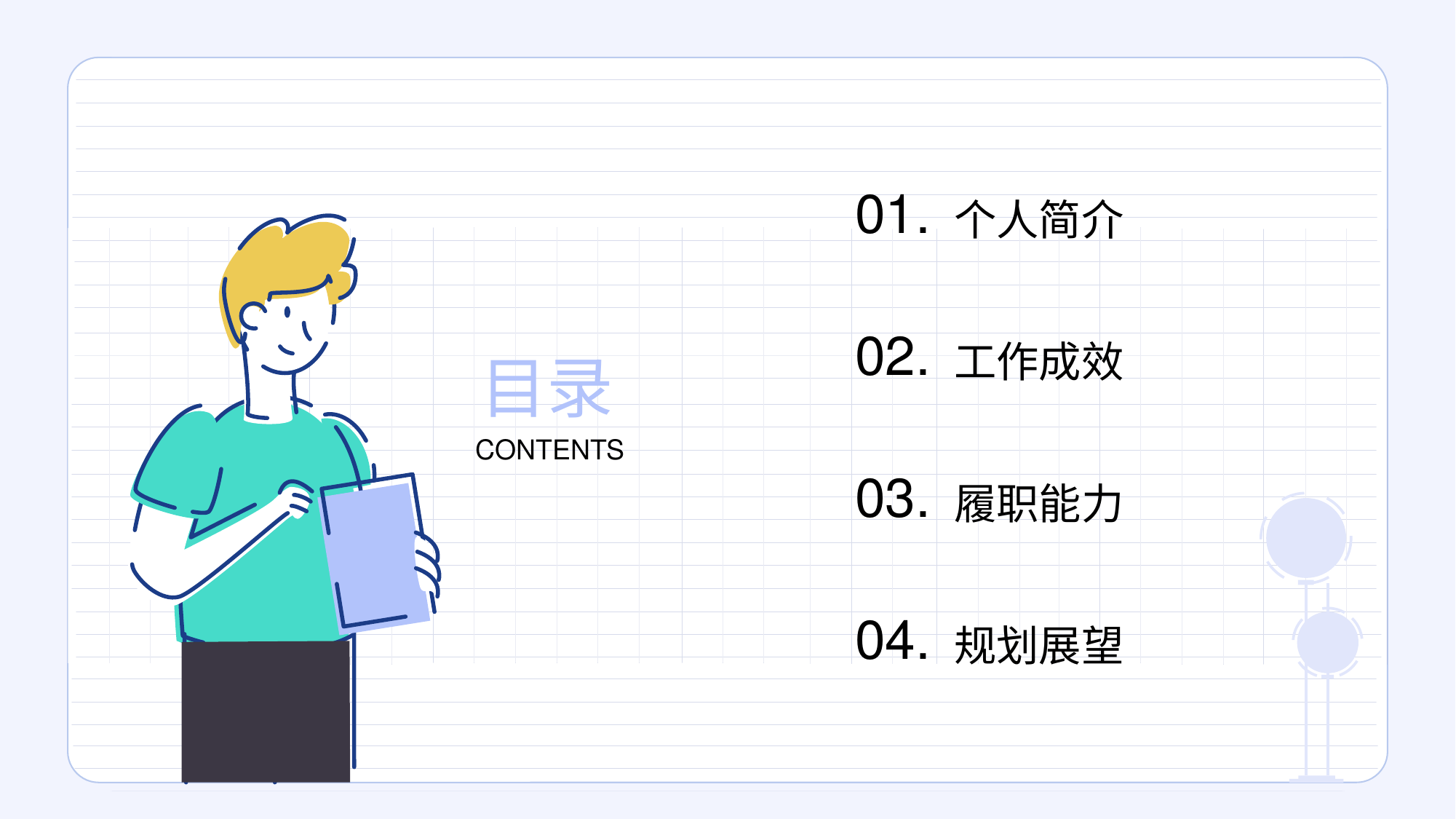

01.
个人简介

02.
工作成效
目录
CONTENTS
03.
履职能力

04.
规划展望